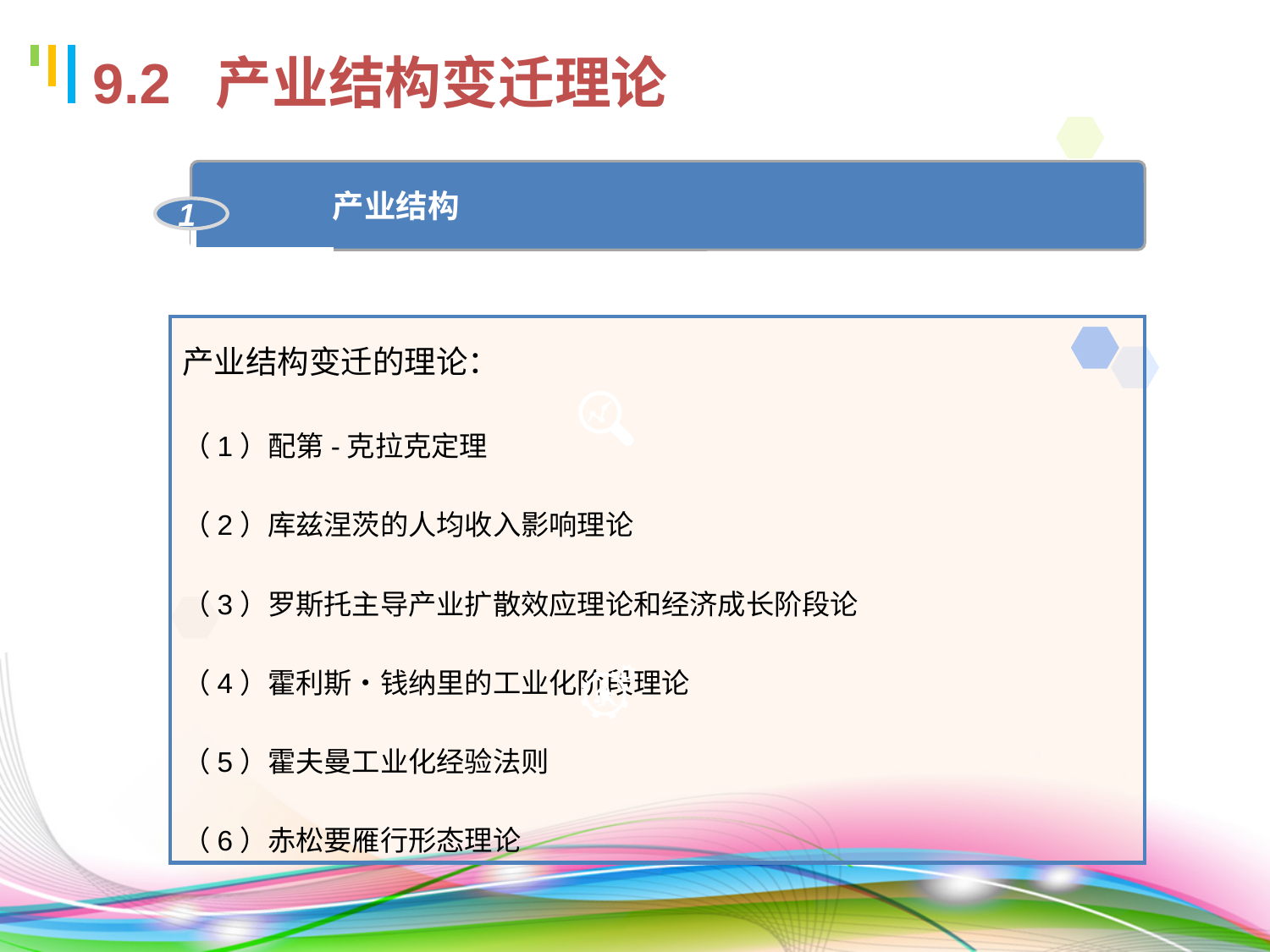

9.2  产业结构变迁理论

	产业结构
1
产业结构变迁的理论：
（1）配第-克拉克定理
（2）库兹涅茨的人均收入影响理论
（3）罗斯托主导产业扩散效应理论和经济成长阶段论
（4）霍利斯•钱纳里的工业化阶段理论
（5）霍夫曼工业化经验法则
（6）赤松要雁行形态理论